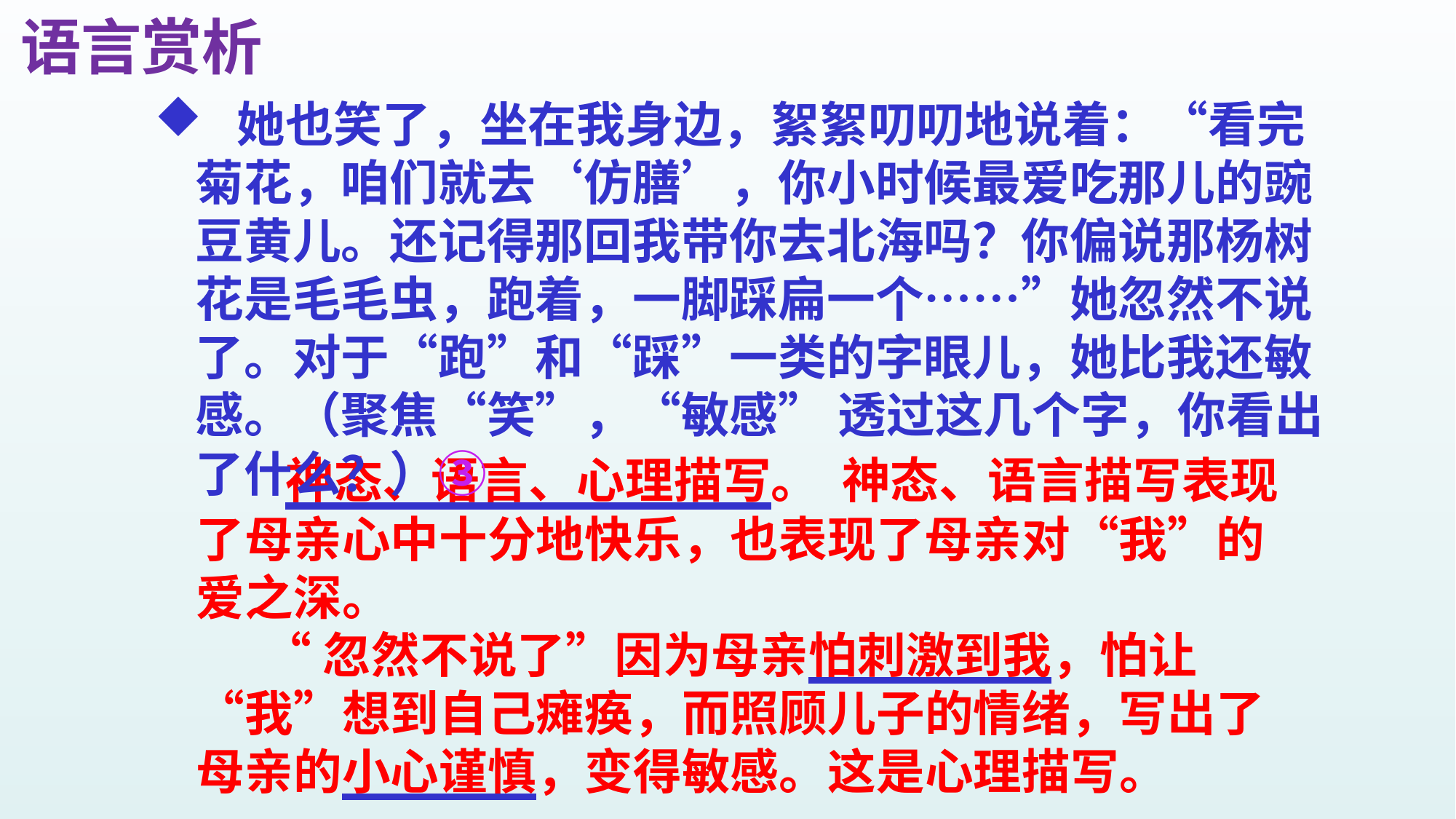

语言赏析
  她也笑了，坐在我身边，絮絮叨叨地说着：“看完菊花，咱们就去‘仿膳’，你小时候最爱吃那儿的豌豆黄儿。还记得那回我带你去北海吗？你偏说那杨树花是毛毛虫，跑着，一脚踩扁一个……”她忽然不说了。对于“跑”和“踩”一类的字眼儿，她比我还敏感。（聚焦“笑”，“敏感” 透过这几个字，你看出了什么？）③

       神态、语言、心理描写。  神态、语言描写表现了母亲心中十分地快乐，也表现了母亲对“我”的爱之深。
      “忽然不说了”因为母亲怕刺激到我，怕让“我”想到自己瘫痪，而照顾儿子的情绪，写出了母亲的小心谨慎，变得敏感。这是心理描写。